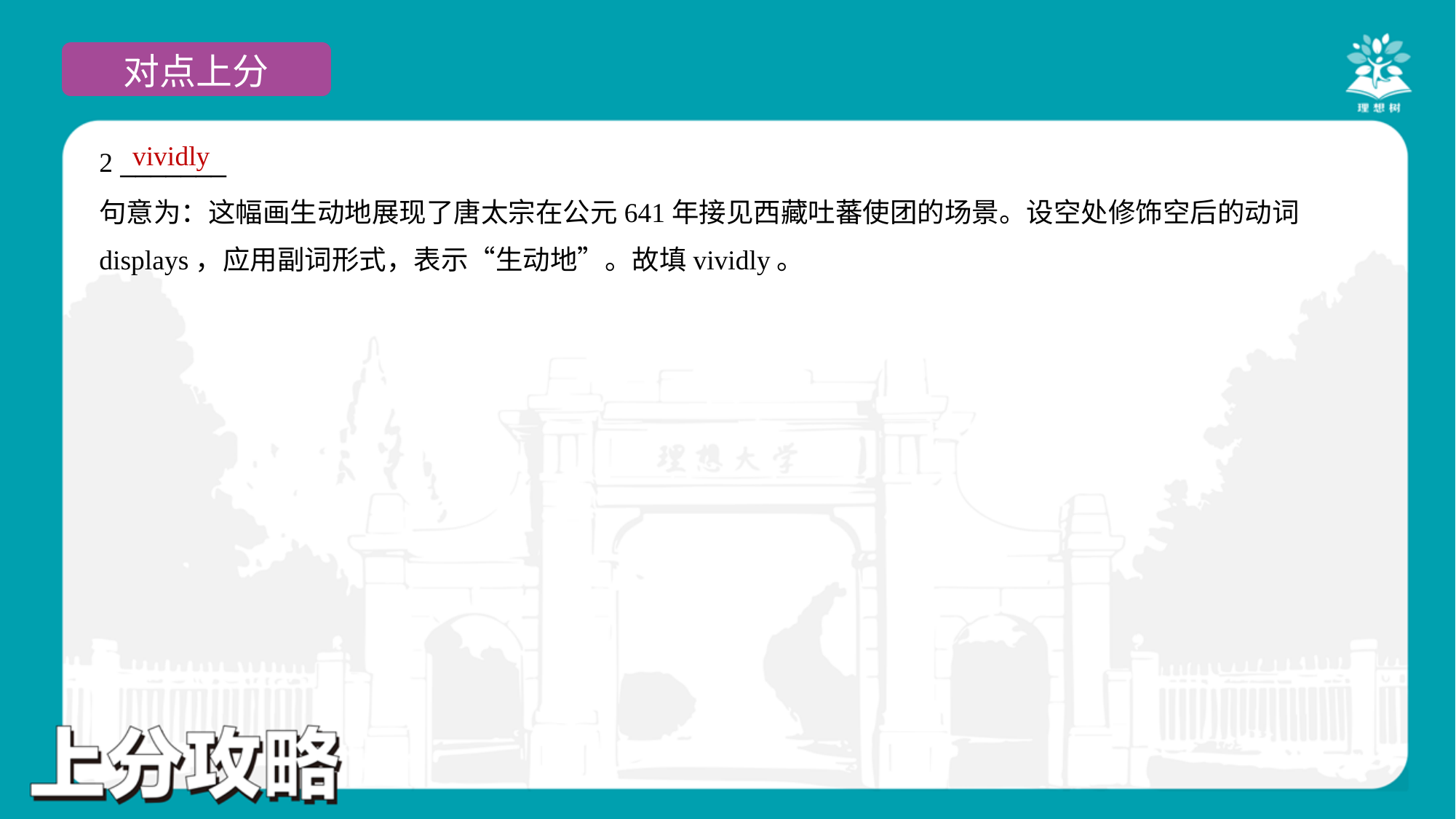

vividly
2 _______
句意为：这幅画生动地展现了唐太宗在公元641年接见西藏吐蕃使团的场景。设空处修饰空后的动词
displays，应用副词形式，表示“生动地”。故填vividly。